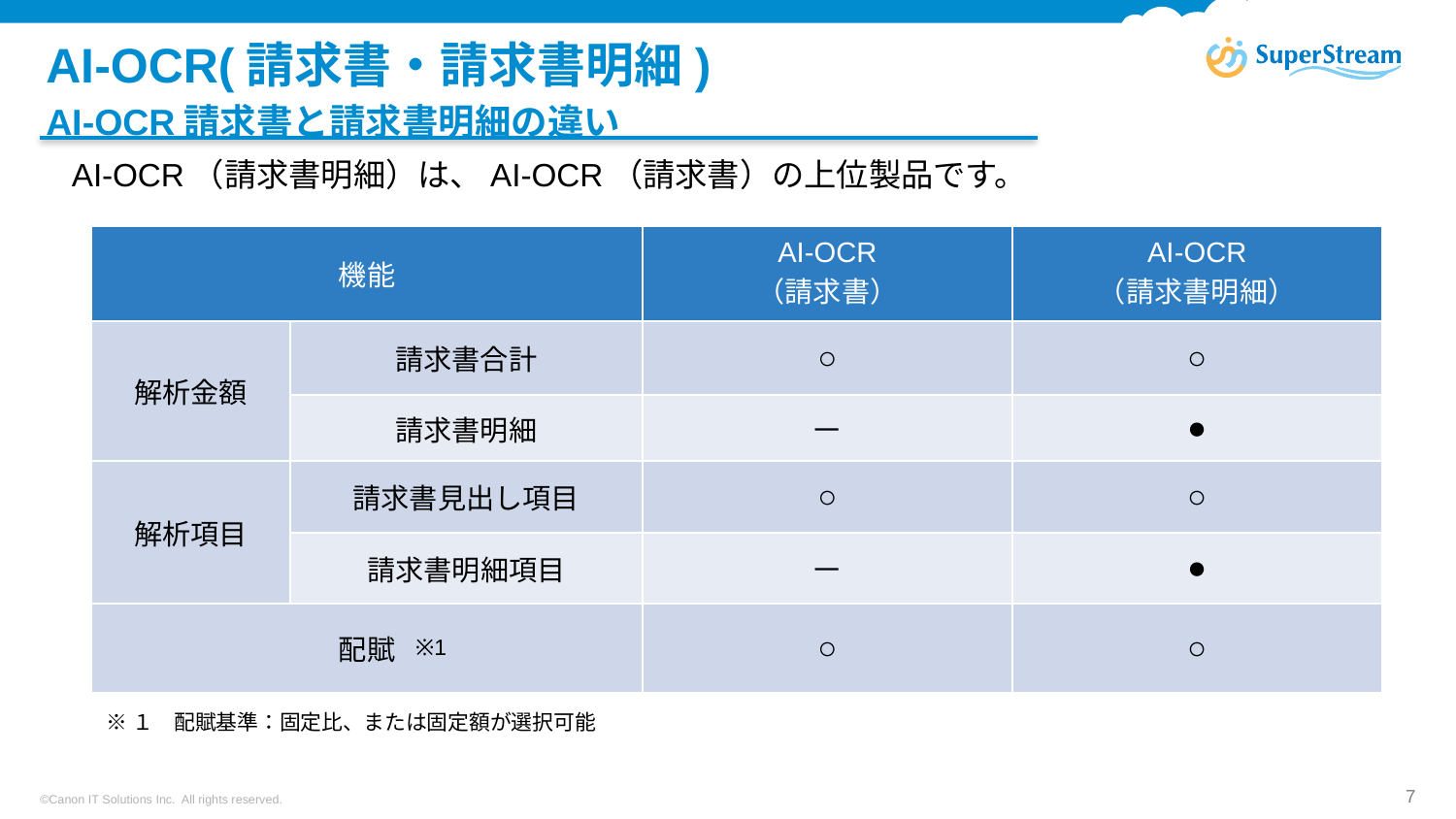

# AI-OCR(請求書・請求書明細)
AI-OCR請求書と請求書明細の違い

AI-OCR（請求書明細）は、AI-OCR（請求書）の上位製品です。

| 機能 |  | AI-OCR （請求書） | AI-OCR （請求書明細） |
| --- | --- | --- | --- |
| 解析金額 | 請求書合計 | ○ | ○ |
|  | 請求書明細 | － | ● |
| 解析項目 | 請求書見出し項目 | ○ | ○ |
|  | 請求書明細項目 | － | ● |
| 配賦 |  | ○ | ○ |
※1
※１　配賦基準：固定比、または固定額が選択可能
©Canon IT Solutions Inc.  All rights reserved.
7